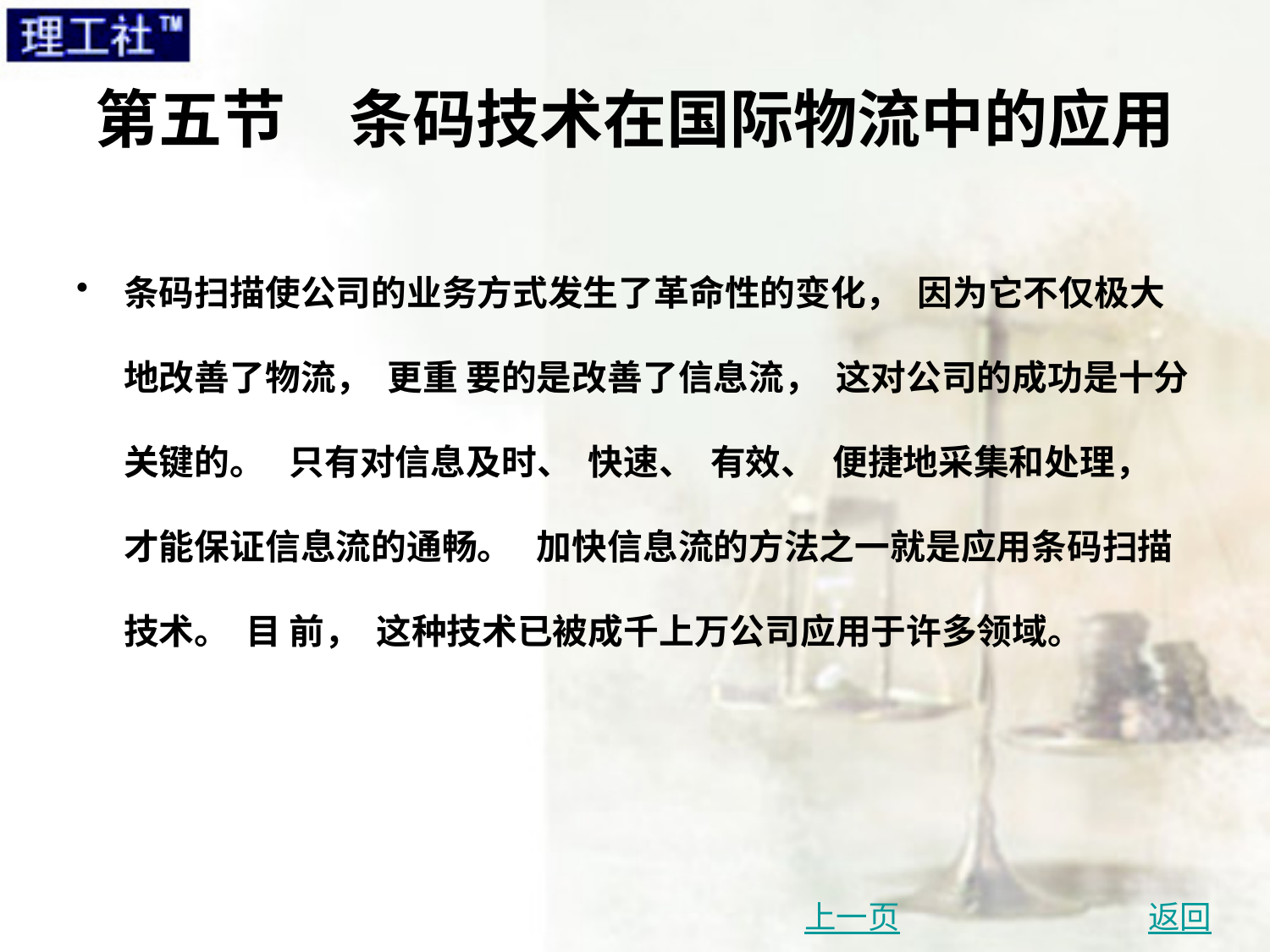

# 第五节　条码技术在国际物流中的应用
条码扫描使公司的业务方式发生了革命性的变化，  因为它不仅极大地改善了物流，  更重 要的是改善了信息流，  这对公司的成功是十分关键的。   只有对信息及时、  快速、  有效、  便捷地采集和处理，  才能保证信息流的通畅。   加快信息流的方法之一就是应用条码扫描技术。  目 前，  这种技术已被成千上万公司应用于许多领域。

上一页
返回